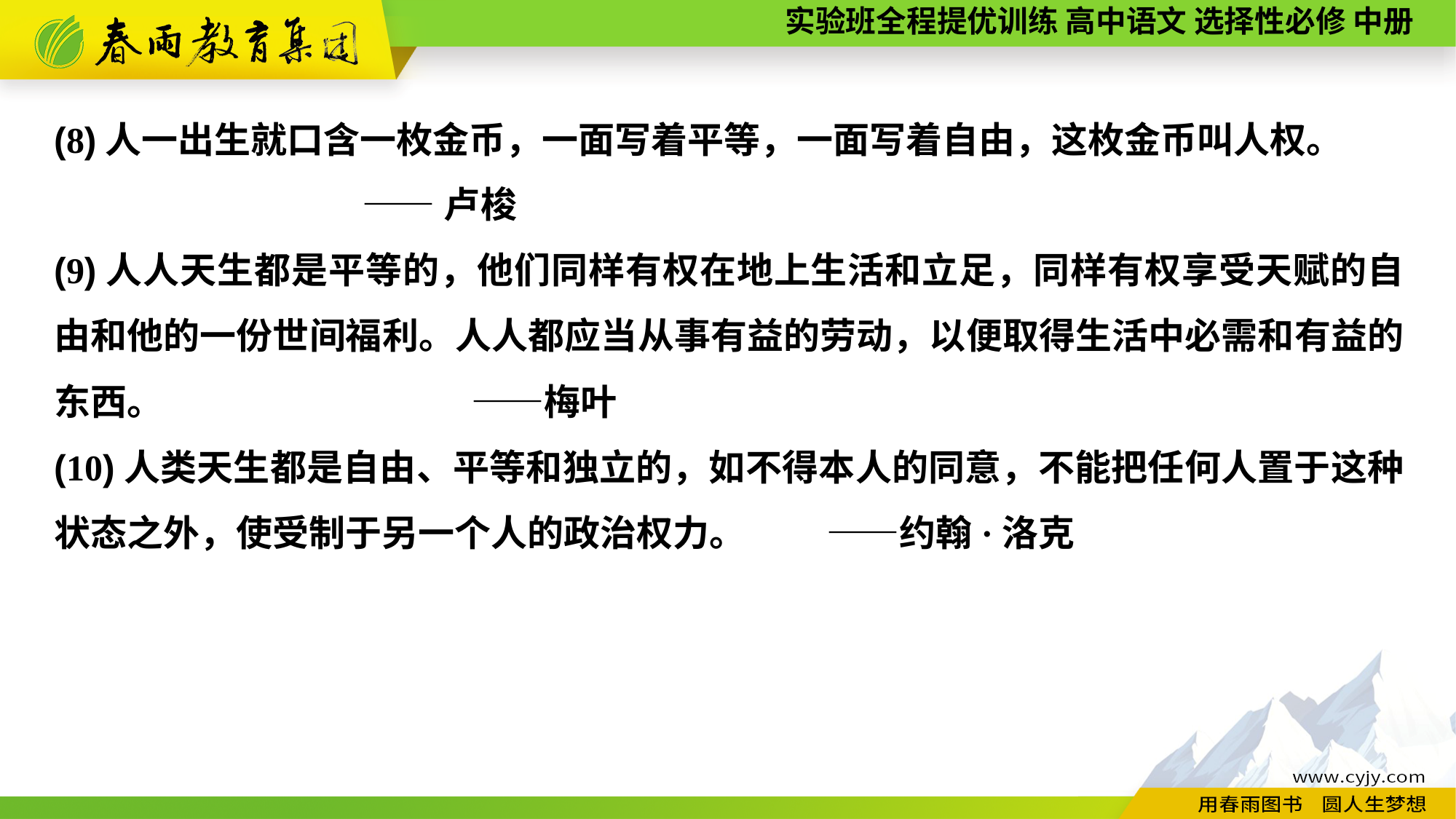

(8)人一出生就口含一枚金币，一面写着平等，一面写着自由，这枚金币叫人权。
		           ——卢梭
(9)人人天生都是平等的，他们同样有权在地上生活和立足，同样有权享受天赋的自由和他的一份世间福利。人人都应当从事有益的劳动，以便取得生活中必需和有益的东西。		           ——梅叶
(10)人类天生都是自由、平等和独立的，如不得本人的同意，不能把任何人置于这种状态之外，使受制于另一个人的政治权力。	 ——约翰·洛克